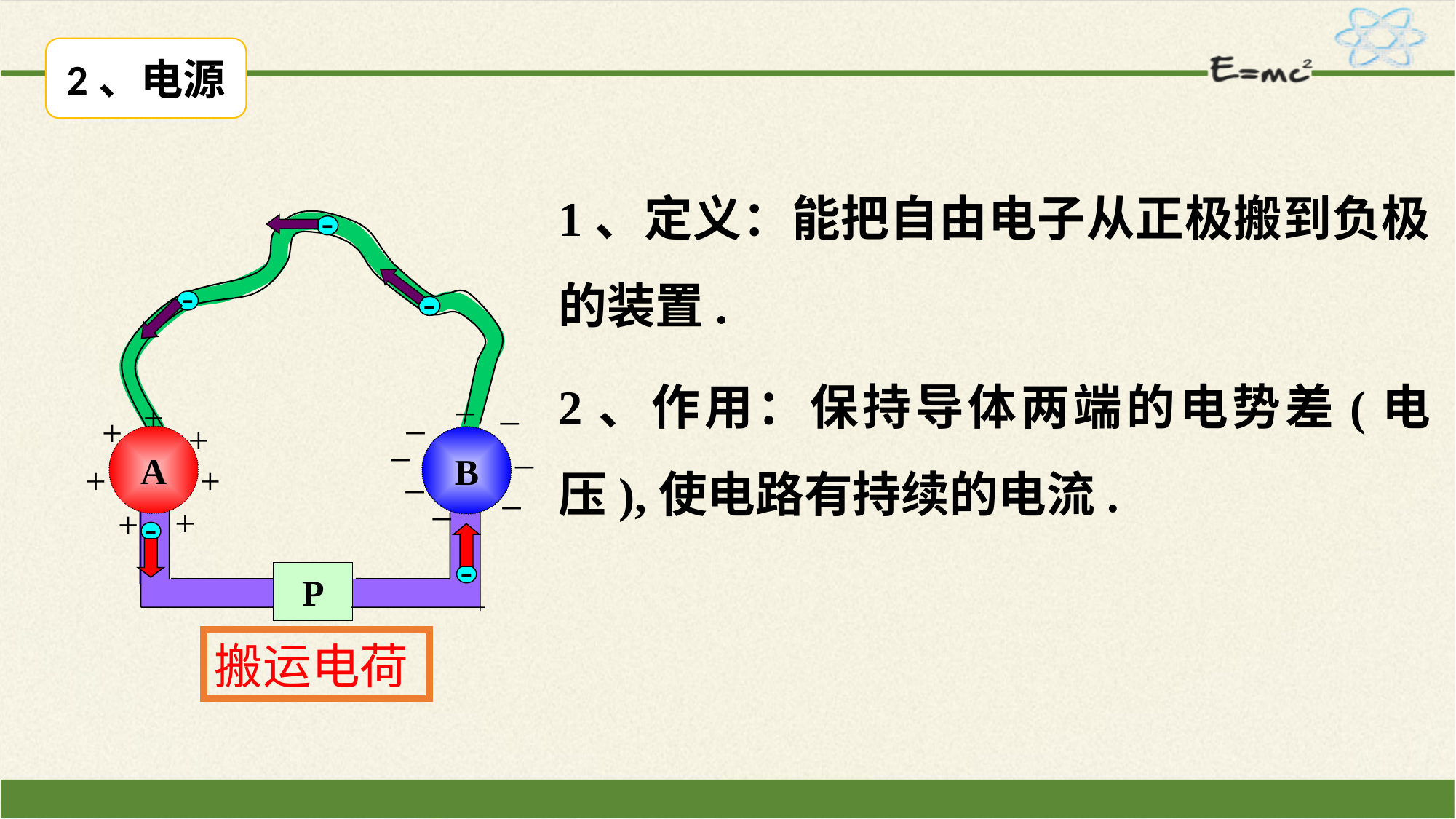

2、电源
1、定义：能把自由电子从正极搬到负极的装置.
2、作用：保持导体两端的电势差(电压),使电路有持续的电流.

-

-
-

_
_
_
+
+
+
_
_
A
B
_
+
+
+
_
_
+
+

P

-
-

搬运电荷